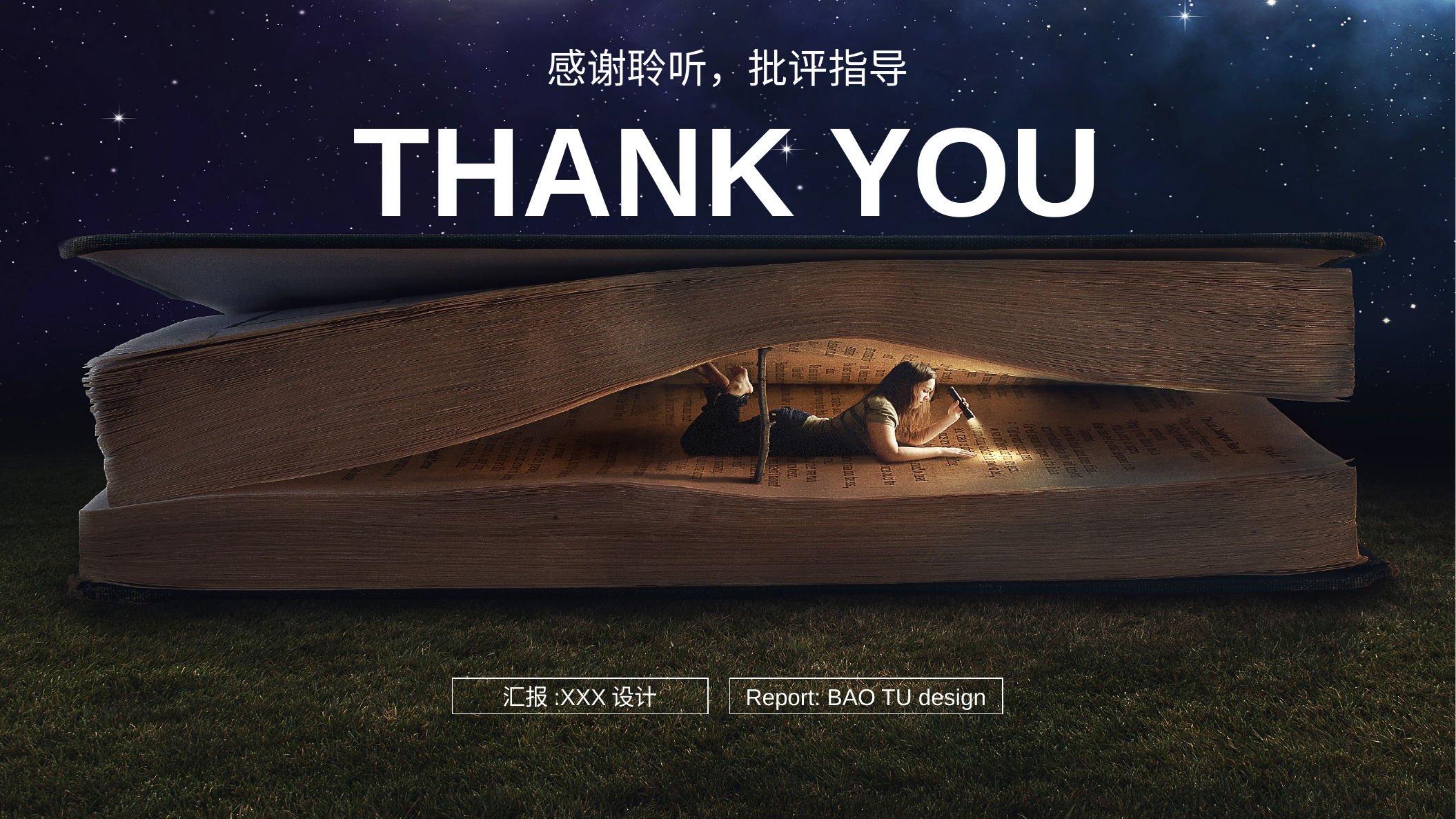

感谢聆听，批评指导
THANK YOU
汇报:XXX设计
Report: BAO TU design